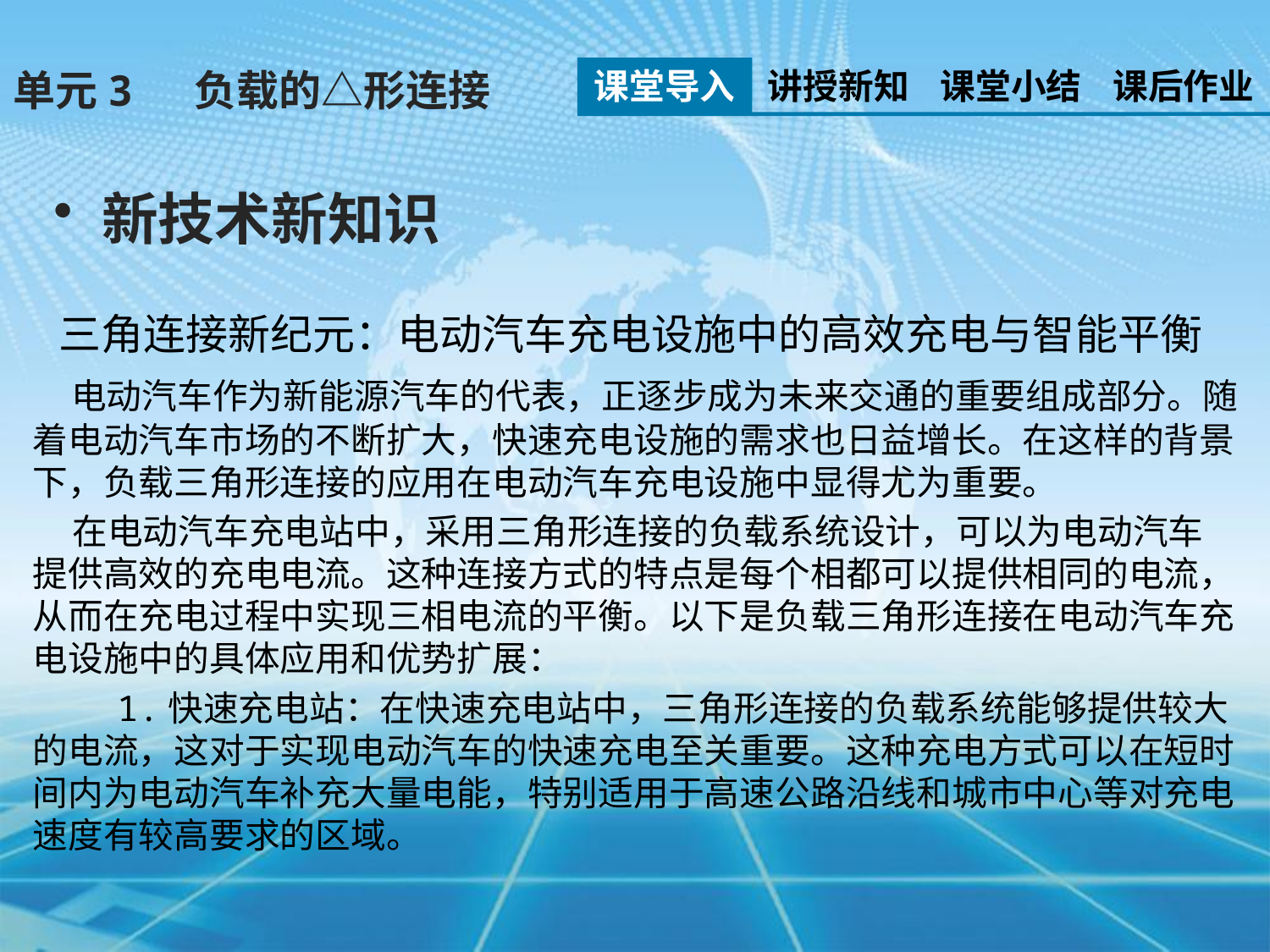

课堂导入
讲授新知
课堂小结
课后作业
单元3  负载的△形连接
新技术新知识
三角连接新纪元：电动汽车充电设施中的高效充电与智能平衡
   电动汽车作为新能源汽车的代表，正逐步成为未来交通的重要组成部分。随着电动汽车市场的不断扩大，快速充电设施的需求也日益增长。在这样的背景下，负载三角形连接的应用在电动汽车充电设施中显得尤为重要。
    在电动汽车充电站中，采用三角形连接的负载系统设计，可以为电动汽车提供高效的充电电流。这种连接方式的特点是每个相都可以提供相同的电流，从而在充电过程中实现三相电流的平衡。以下是负载三角形连接在电动汽车充电设施中的具体应用和优势扩展：
    1.快速充电站：在快速充电站中，三角形连接的负载系统能够提供较大的电流，这对于实现电动汽车的快速充电至关重要。这种充电方式可以在短时间内为电动汽车补充大量电能，特别适用于高速公路沿线和城市中心等对充电速度有较高要求的区域。